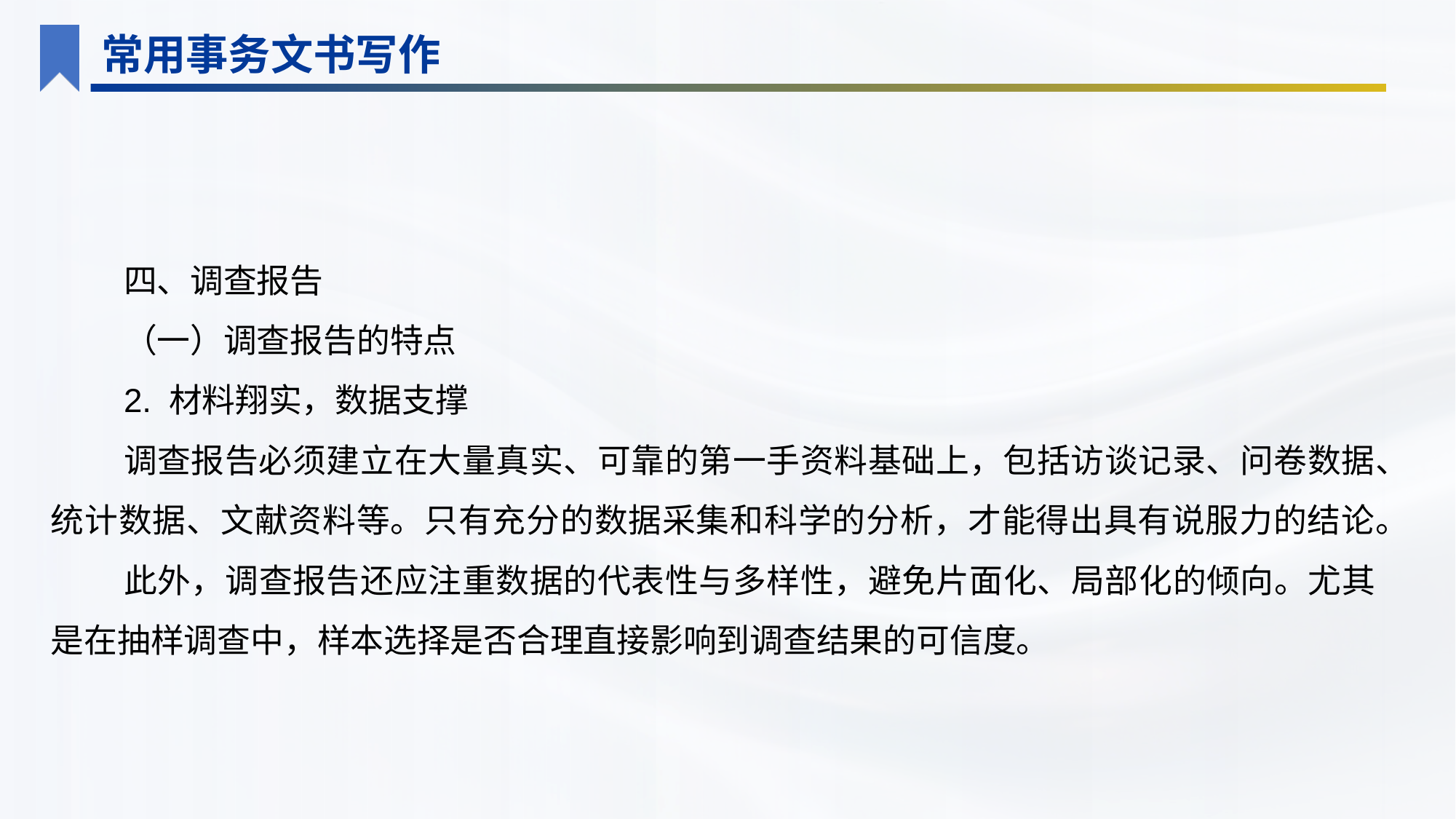

常用事务文书写作
四、调查报告
（一）调查报告的特点
2. 材料翔实，数据支撑
调查报告必须建立在大量真实、可靠的第一手资料基础上，包括访谈记录、问卷数据、统计数据、文献资料等。只有充分的数据采集和科学的分析，才能得出具有说服力的结论。
此外，调查报告还应注重数据的代表性与多样性，避免片面化、局部化的倾向。尤其是在抽样调查中，样本选择是否合理直接影响到调查结果的可信度。